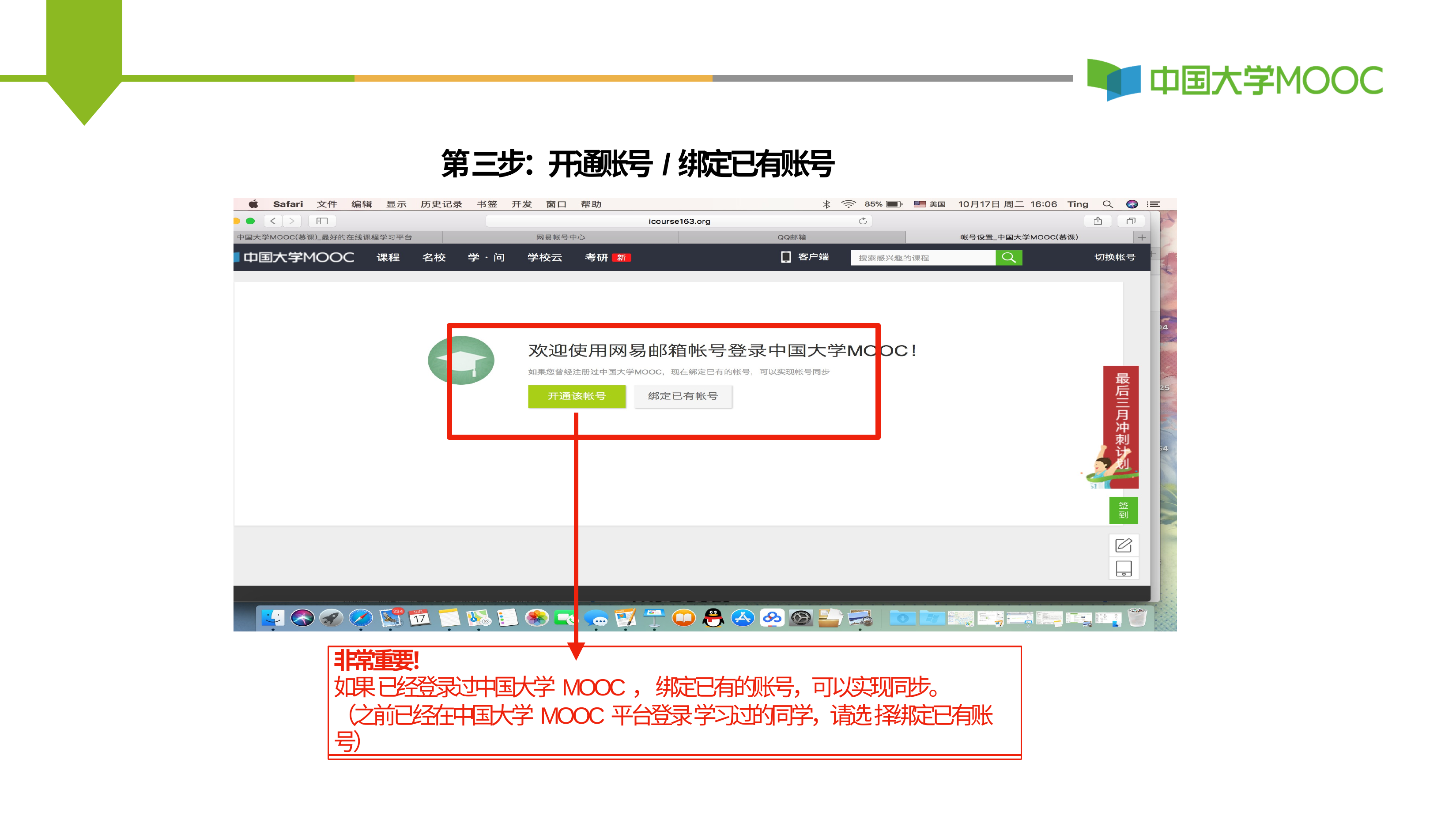

# 第三步：开通账号/绑定已有账号

非常重要！
如果已经登录过中国大学MOOC，绑定已有的账号，可以实现同步。
（之前已经在中国大学MOOC平台登录学习过的同学，请选 择绑定已有账号）